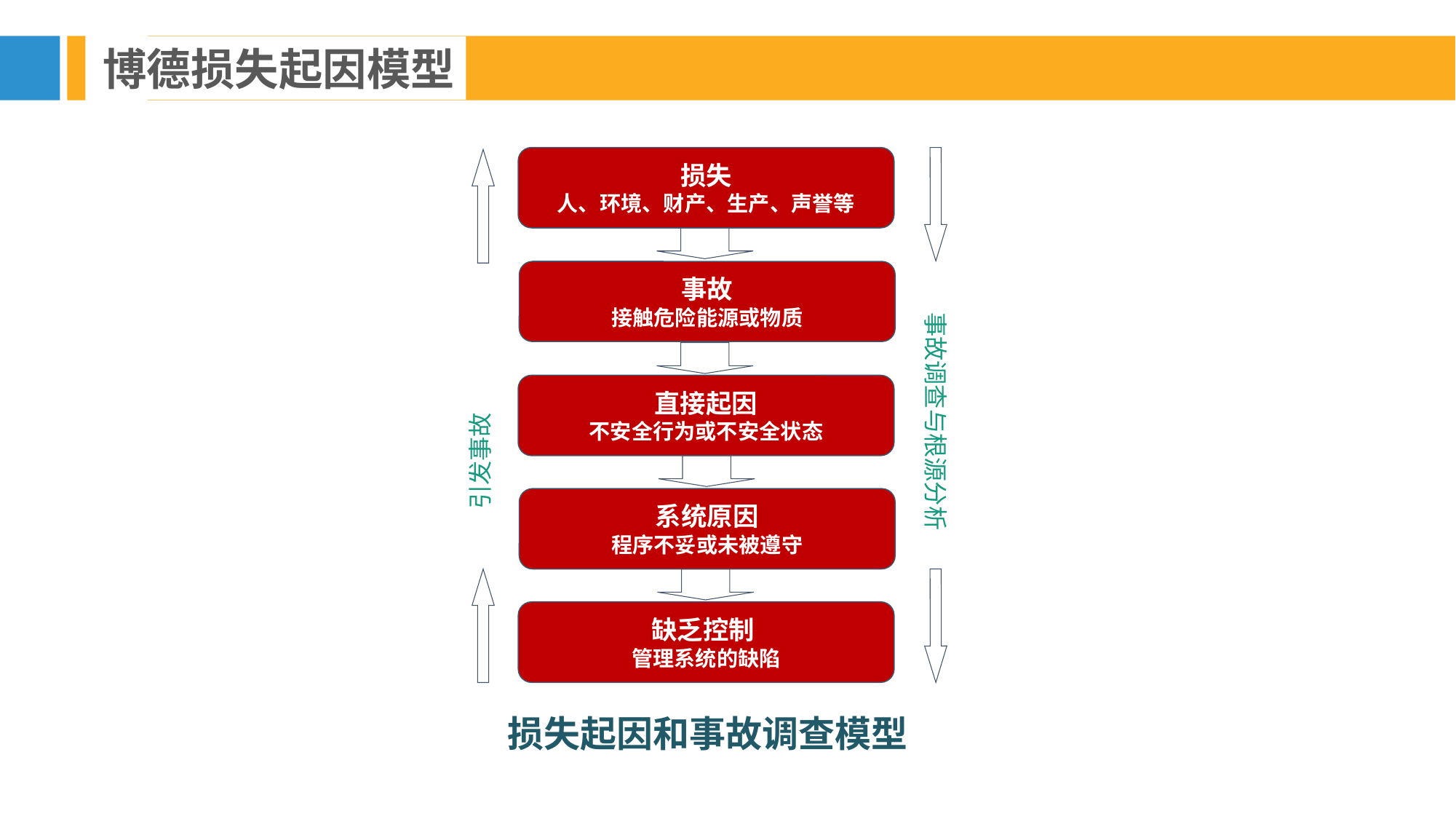

博德损失起因模型
损失
人、环境、财产、生产、声誉等

事故调查与根源分析

引发事故

事故
接触危险能源或物质

直接起因
不安全行为或不安全状态

系统原因
程序不妥或未被遵守

缺乏控制
管理系统的缺陷
损失起因和事故调查模型